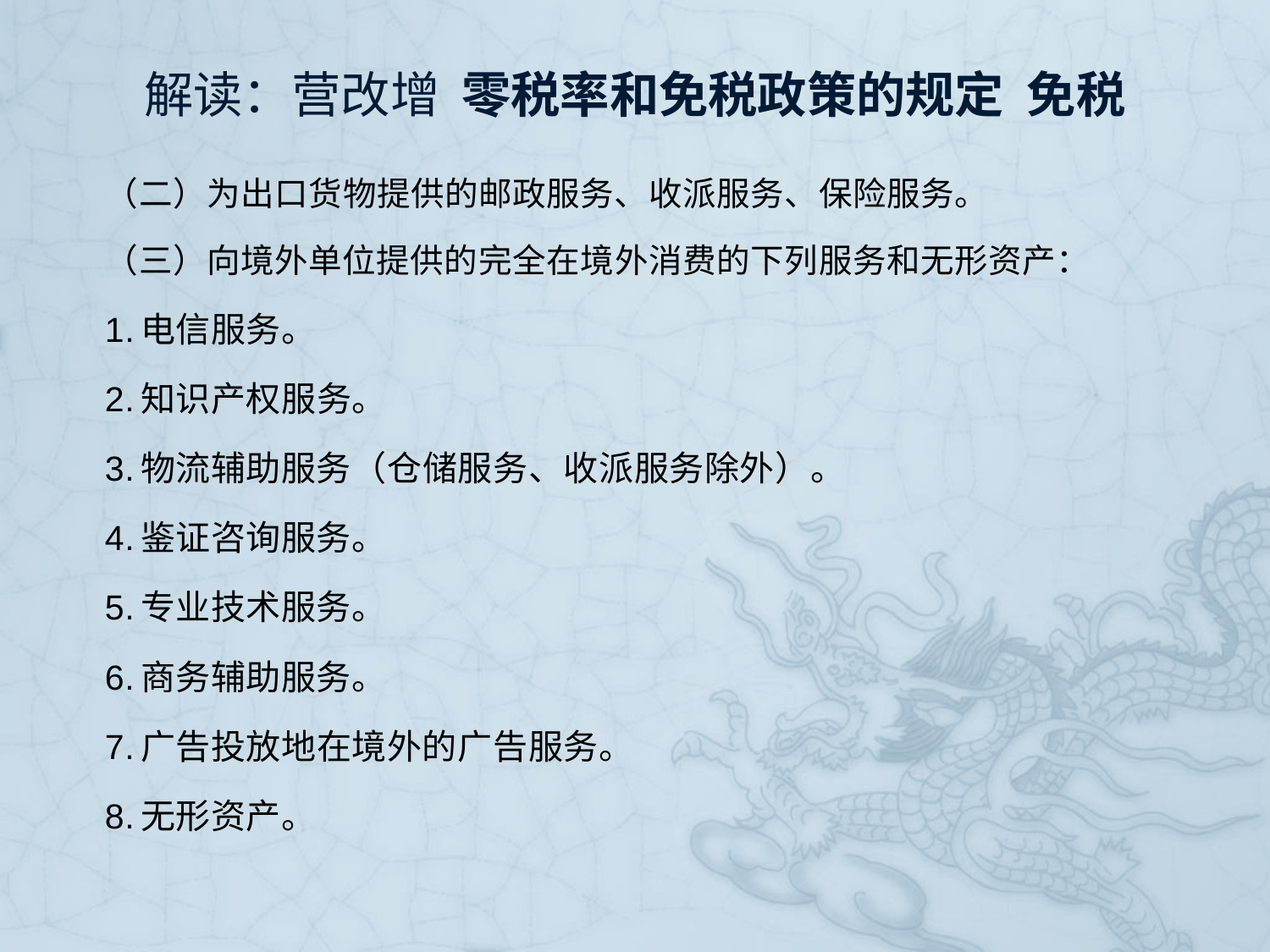

# 解读：营改增  零税率和免税政策的规定  免税
（二）为出口货物提供的邮政服务、收派服务、保险服务。
（三）向境外单位提供的完全在境外消费的下列服务和无形资产：
1.电信服务。
2.知识产权服务。
3.物流辅助服务（仓储服务、收派服务除外）。
4.鉴证咨询服务。
5.专业技术服务。
6.商务辅助服务。
7.广告投放地在境外的广告服务。
8.无形资产。